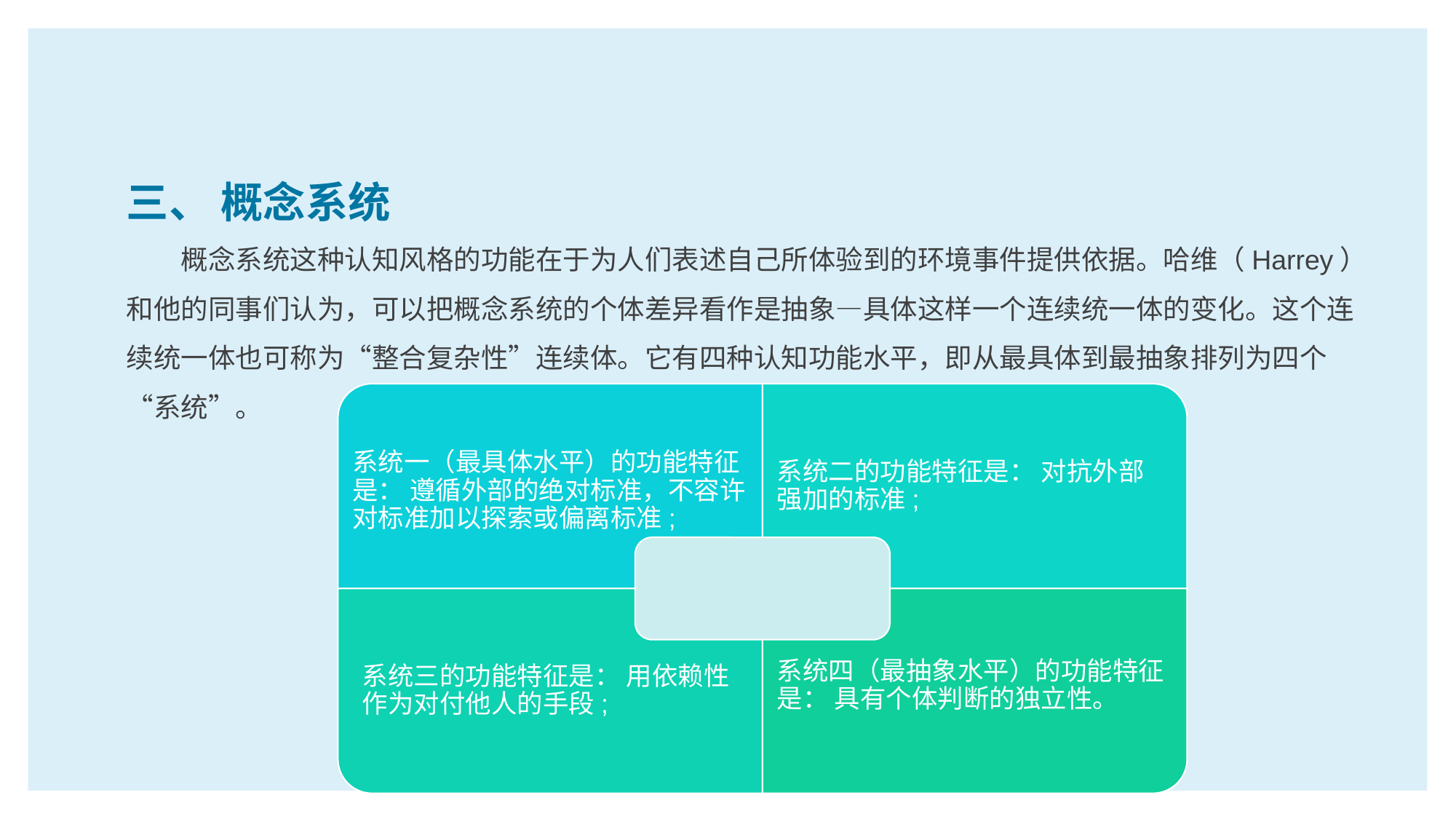

三、 概念系统
概念系统这种认知风格的功能在于为人们表述自己所体验到的环境事件提供依据。哈维（Harrey）和他的同事们认为，可以把概念系统的个体差异看作是抽象—具体这样一个连续统一体的变化。这个连续统一体也可称为“整合复杂性”连续体。它有四种认知功能水平，即从最具体到最抽象排列为四个“系统”。
系统一（最具体水平）的功能特征是： 遵循外部的绝对标准，不容许对标准加以探索或偏离标准;
系统二的功能特征是： 对抗外部强加的标准;
系统三的功能特征是： 用依赖性作为对付他人的手段;
系统四（最抽象水平）的功能特征是： 具有个体判断的独立性。